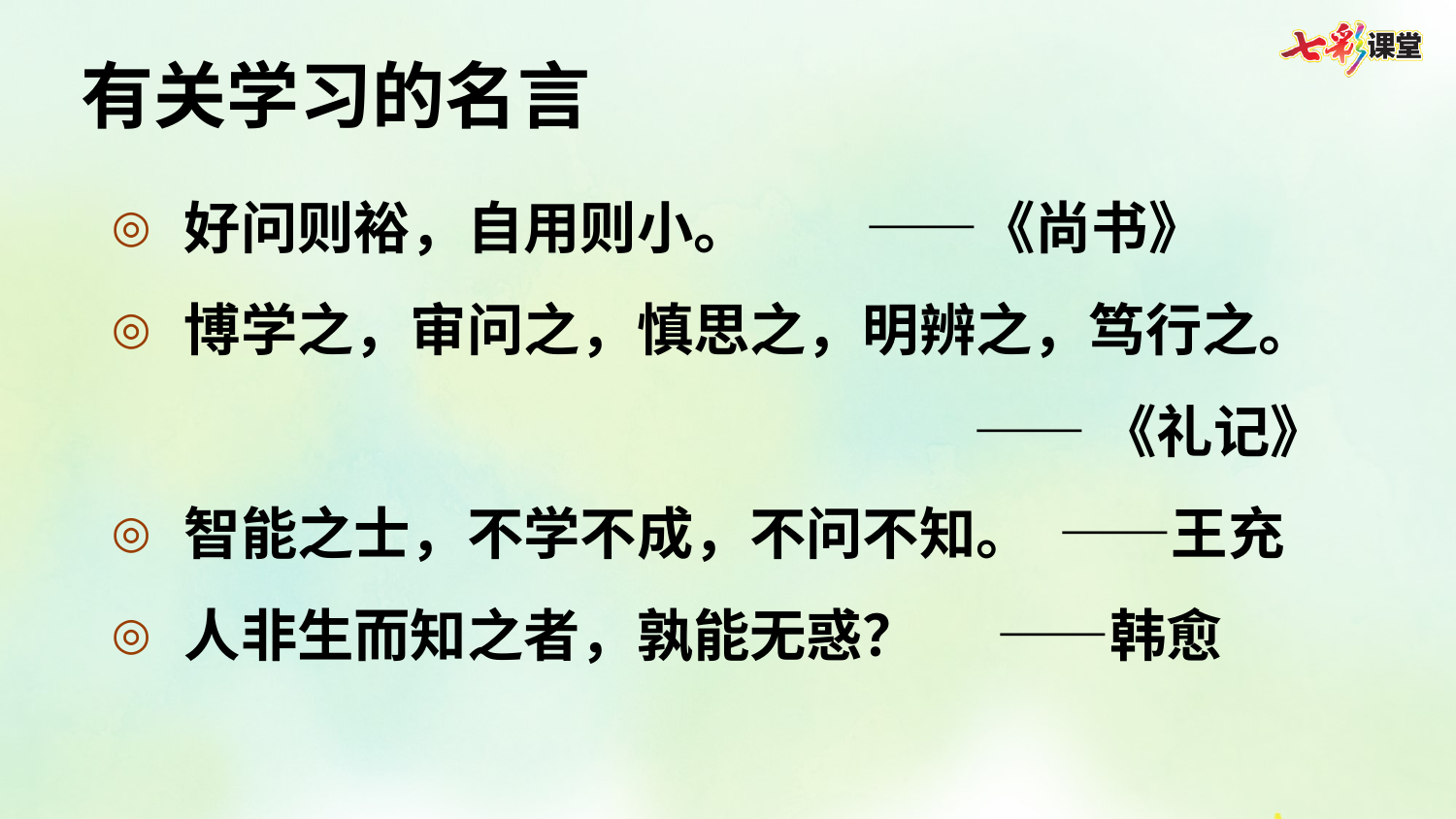

有关学习的名言
好问则裕，自用则小。         ——《尚书》
博学之，审问之，慎思之，明辨之，笃行之。
——《礼记》
智能之士，不学不成，不问不知。  ——王充
人非生而知之者，孰能无惑？      ——韩愈